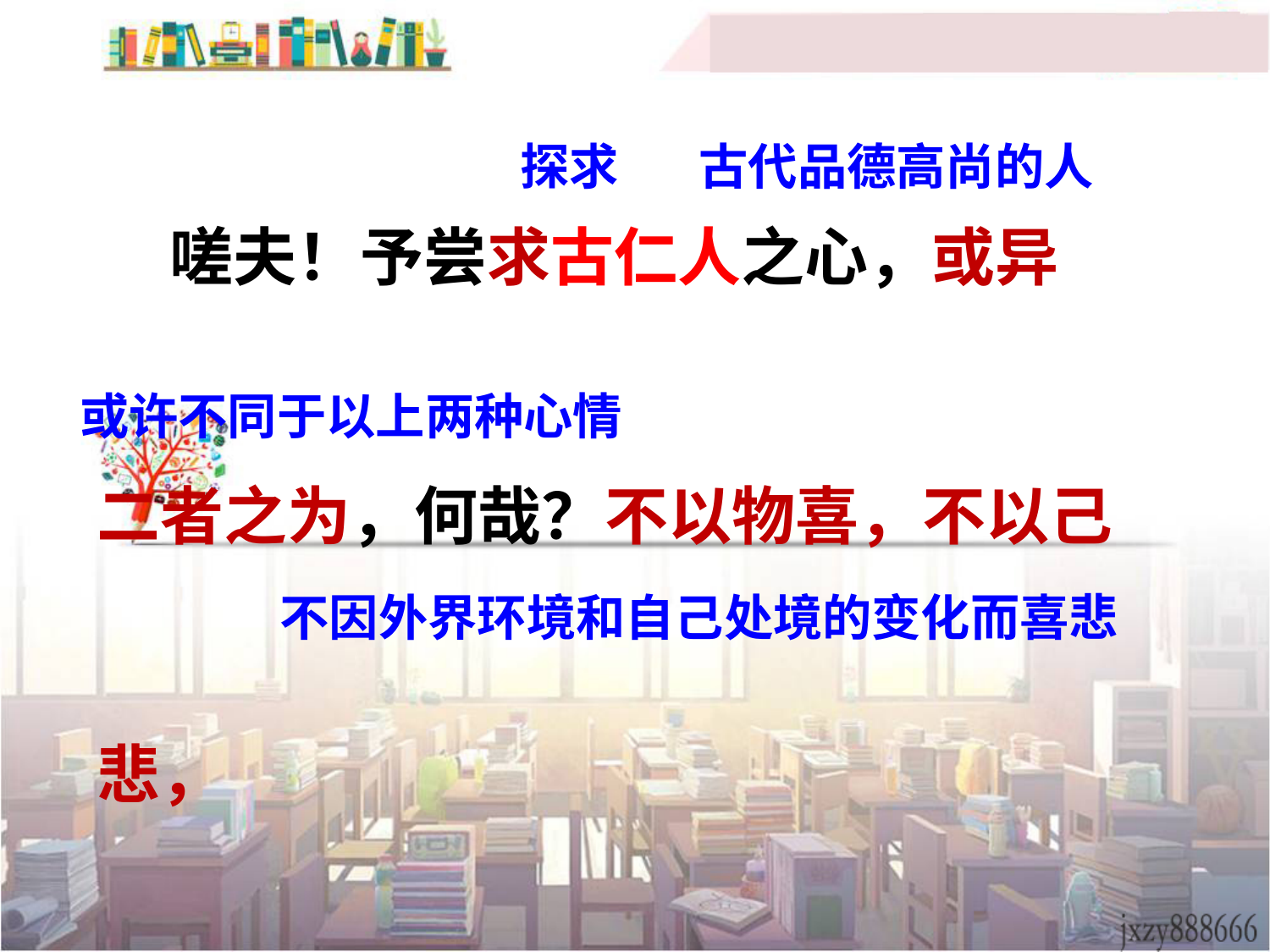

探求
古代品德高尚的人
    嗟夫！予尝求古仁人之心，或异

二者之为，何哉？不以物喜，不以己

悲，
或许不同于以上两种心情
不因外界环境和自己处境的变化而喜悲